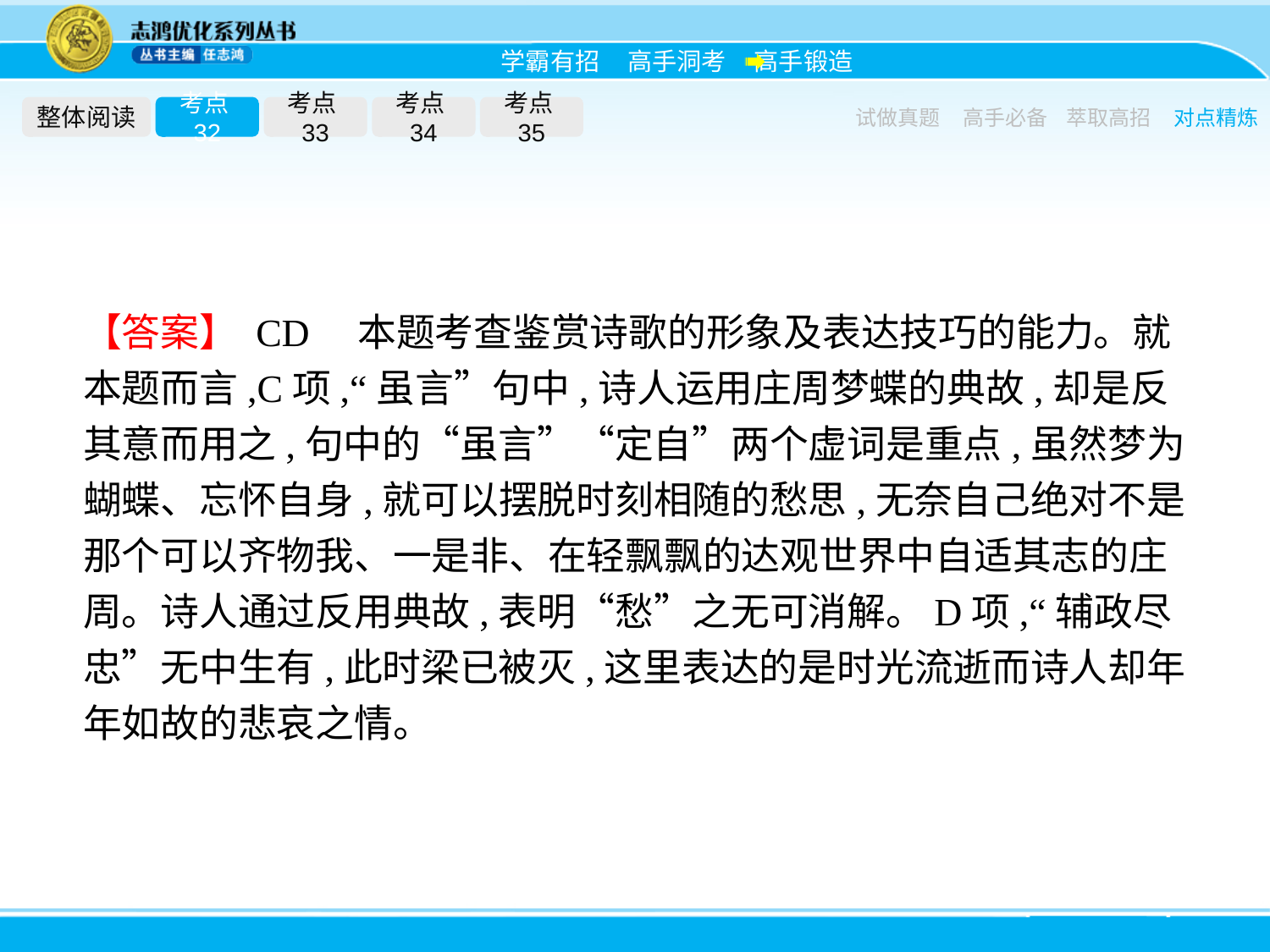

整体阅读
考点32
考点33
考点34
考点35
试做真题
高手必备
萃取高招
对点精炼
【答案】 CD　本题考查鉴赏诗歌的形象及表达技巧的能力。就本题而言,C项,“虽言”句中,诗人运用庄周梦蝶的典故,却是反其意而用之,句中的“虽言”“定自”两个虚词是重点,虽然梦为蝴蝶、忘怀自身,就可以摆脱时刻相随的愁思,无奈自己绝对不是那个可以齐物我、一是非、在轻飘飘的达观世界中自适其志的庄周。诗人通过反用典故,表明“愁”之无可消解。D项,“辅政尽忠”无中生有,此时梁已被灭,这里表达的是时光流逝而诗人却年年如故的悲哀之情。